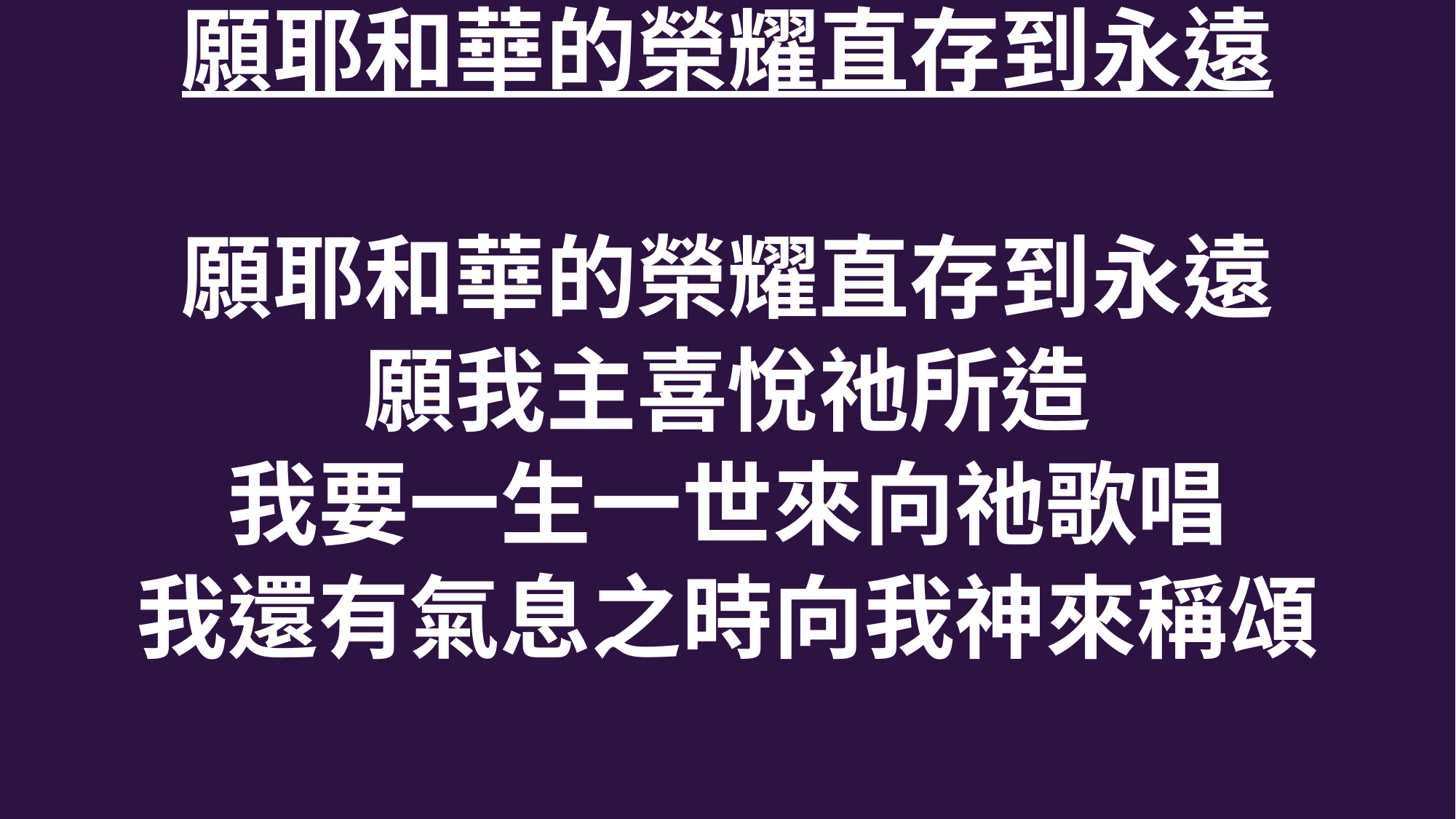

願耶和華的榮耀直存到永遠

願耶和華的榮耀直存到永遠
願我主喜悅祂所造
我要一生一世來向祂歌唱
我還有氣息之時向我神來稱頌